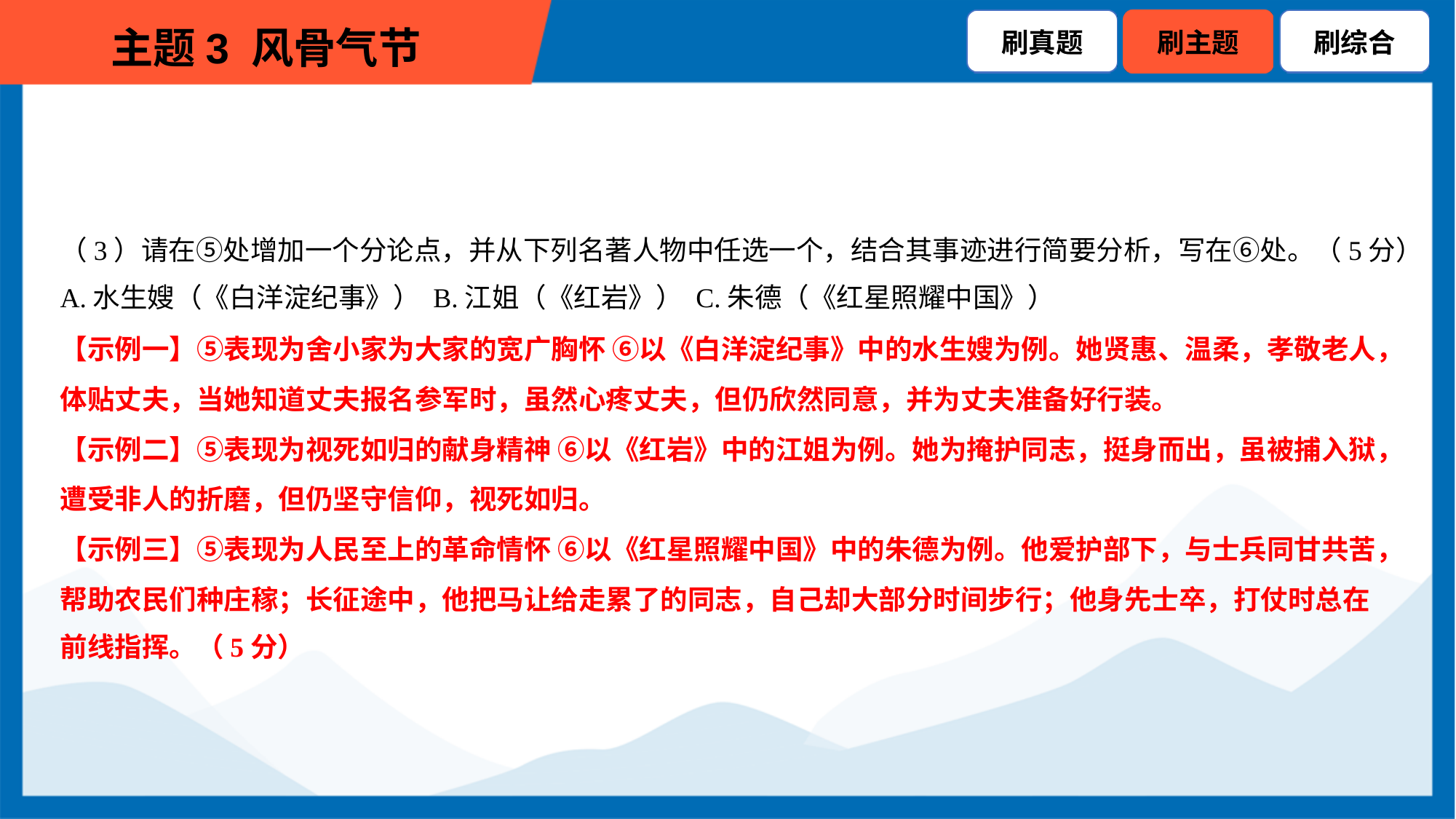

（3）请在⑤处增加一个分论点，并从下列名著人物中任选一个，结合其事迹进行简要分析，写在⑥处。（5分）
A.水生嫂（《白洋淀纪事》） B.江姐（《红岩》） C.朱德（《红星照耀中国》）
【示例一】⑤表现为舍小家为大家的宽广胸怀 ⑥以《白洋淀纪事》中的水生嫂为例。她贤惠、温柔，孝敬老人，
体贴丈夫，当她知道丈夫报名参军时，虽然心疼丈夫，但仍欣然同意，并为丈夫准备好行装。
【示例二】⑤表现为视死如归的献身精神 ⑥以《红岩》中的江姐为例。她为掩护同志，挺身而出，虽被捕入狱，
遭受非人的折磨，但仍坚守信仰，视死如归。
【示例三】⑤表现为人民至上的革命情怀 ⑥以《红星照耀中国》中的朱德为例。他爱护部下，与士兵同甘共苦，
帮助农民们种庄稼；长征途中，他把马让给走累了的同志，自己却大部分时间步行；他身先士卒，打仗时总在
前线指挥。（5分）